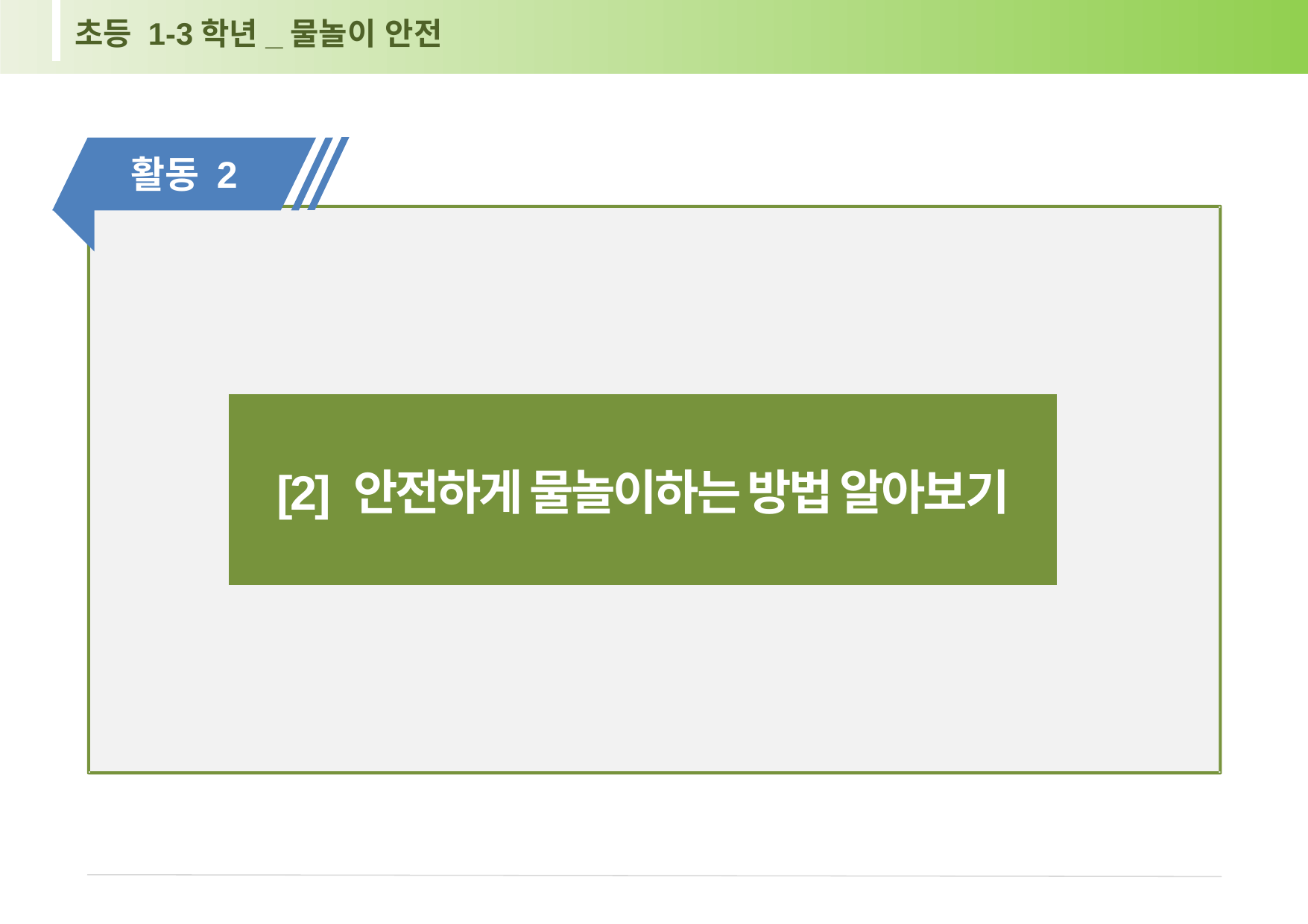

초등 1-3학년_물놀이 안전

활동 2

[2] 안전하게 물놀이하는 방법 알아보기